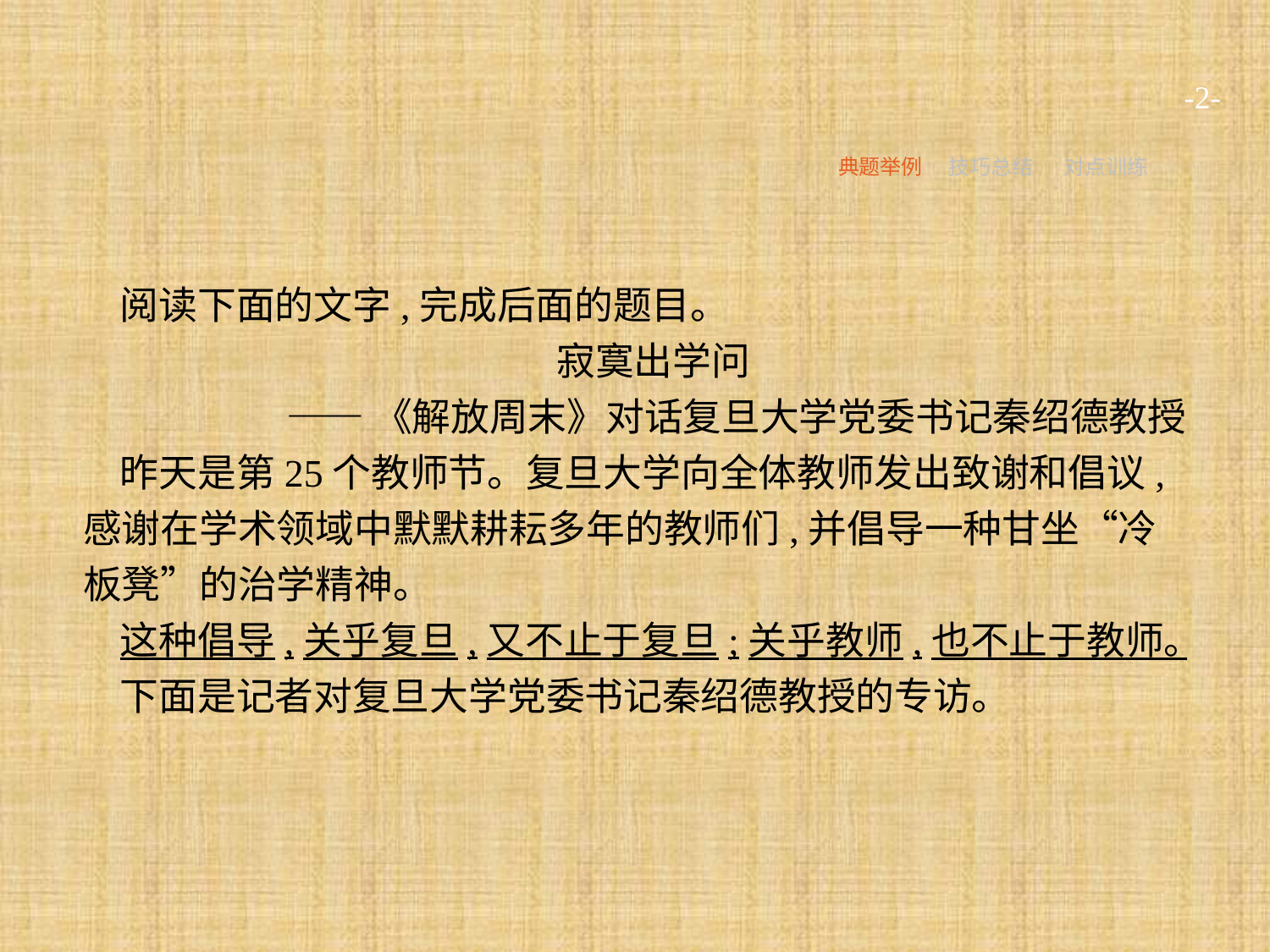

-2-
典题举例
技巧总结
对点训练
阅读下面的文字,完成后面的题目。
寂寞出学问
——《解放周末》对话复旦大学党委书记秦绍德教授
昨天是第25个教师节。复旦大学向全体教师发出致谢和倡议,感谢在学术领域中默默耕耘多年的教师们,并倡导一种甘坐“冷板凳”的治学精神。
这种倡导,关乎复旦,又不止于复旦;关乎教师,也不止于教师。
下面是记者对复旦大学党委书记秦绍德教授的专访。